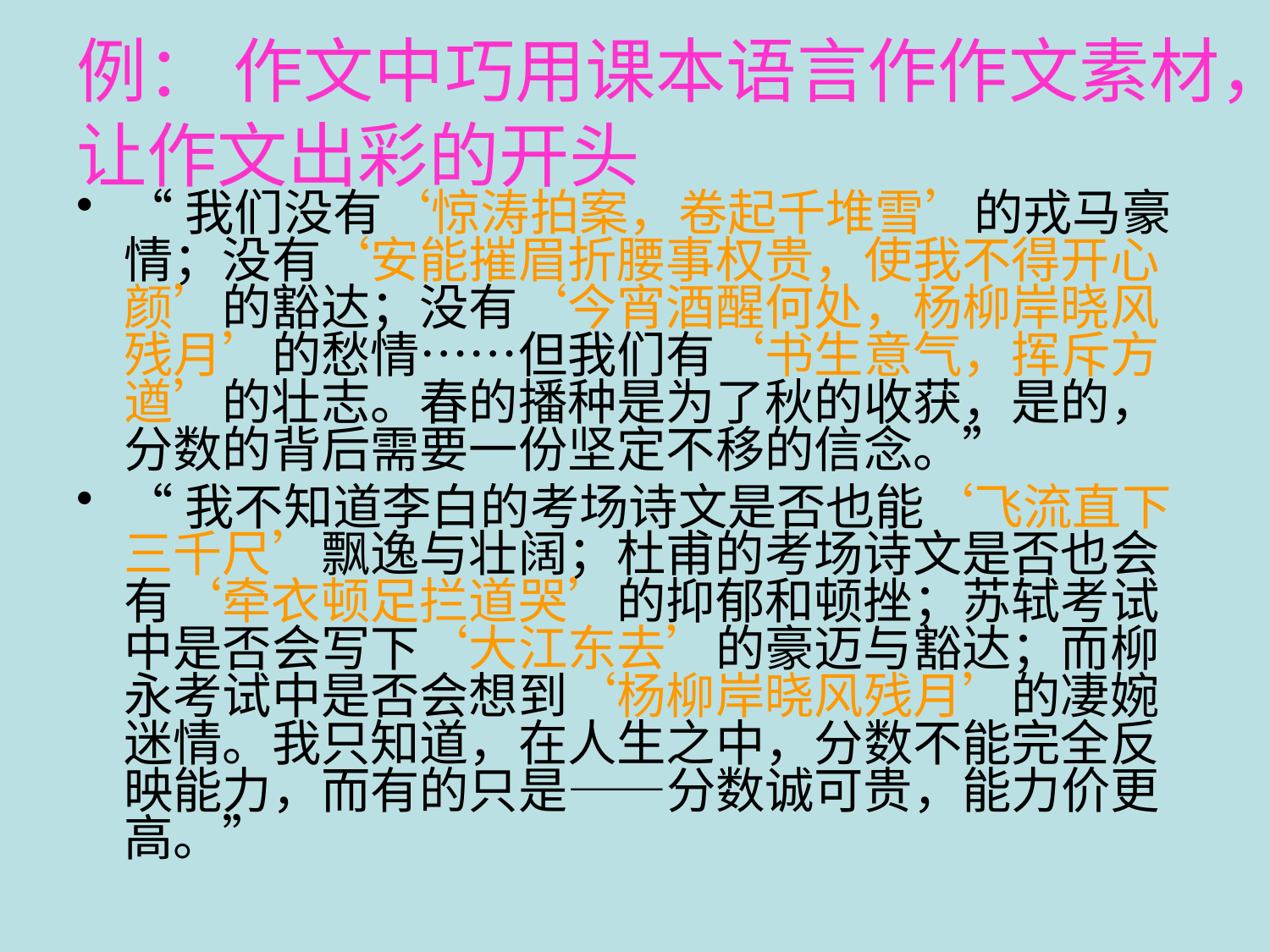

# 例： 作文中巧用课本语言作作文素材，让作文出彩的开头
“我们没有‘惊涛拍案，卷起千堆雪’的戎马豪情；没有‘安能摧眉折腰事权贵，使我不得开心颜’的豁达；没有‘今宵酒醒何处，杨柳岸晓风残月’的愁情……但我们有‘书生意气，挥斥方遒’的壮志。春的播种是为了秋的收获，是的，分数的背后需要一份坚定不移的信念。”
“我不知道李白的考场诗文是否也能‘飞流直下三千尺’飘逸与壮阔；杜甫的考场诗文是否也会有‘牵衣顿足拦道哭’的抑郁和顿挫；苏轼考试中是否会写下‘大江东去’的豪迈与豁达；而柳永考试中是否会想到‘杨柳岸晓风残月’的凄婉迷情。我只知道，在人生之中，分数不能完全反映能力，而有的只是——分数诚可贵，能力价更高。”